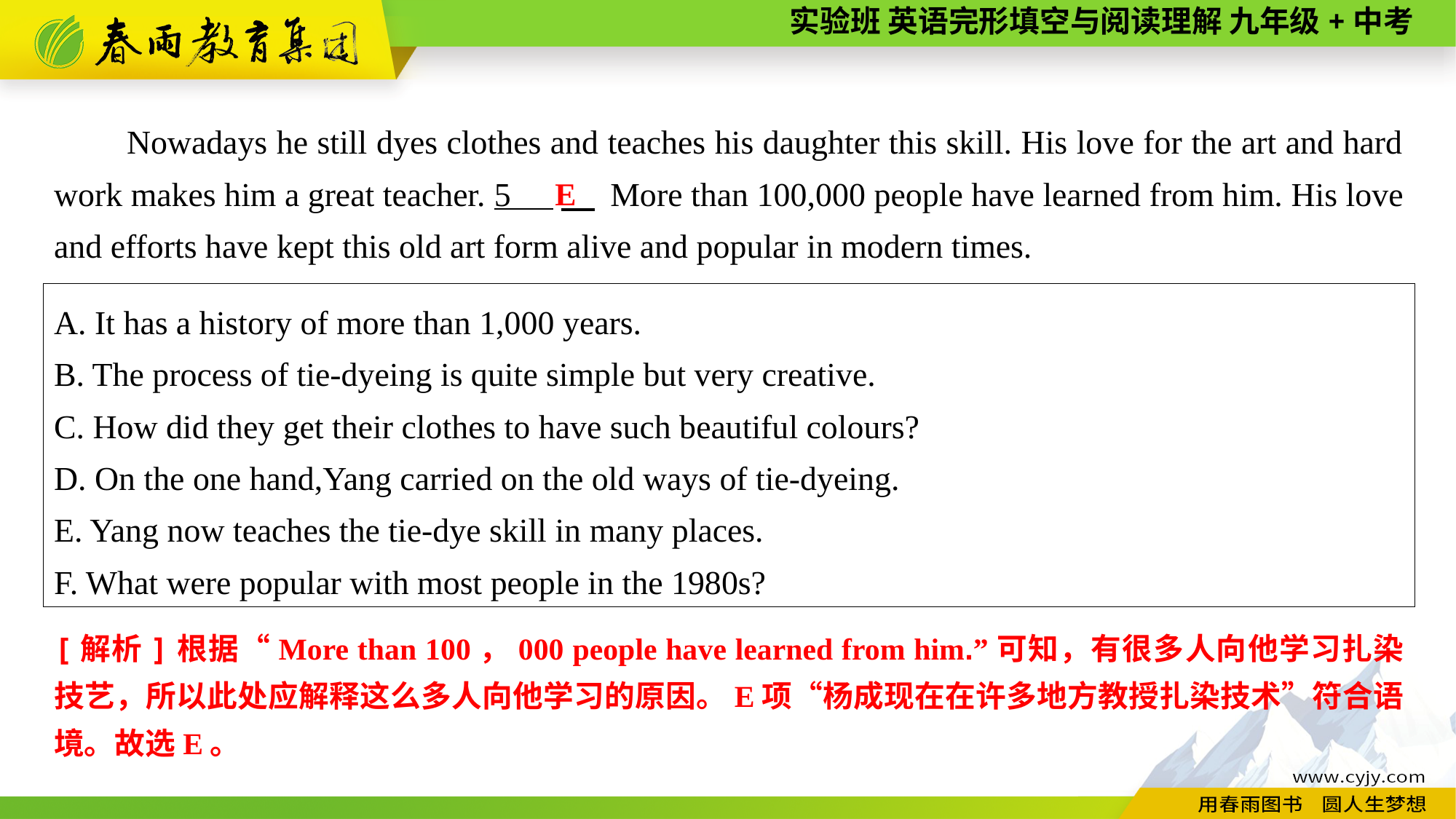

Nowadays he still dyes clothes and teaches his daughter this skill. His love for the art and hard work makes him a great teacher. 5     　 More than 100,000 people have learned from him. His love and efforts have kept this old art form alive and popular in modern times.
E
A. It has a history of more than 1,000 years.
B. The process of tie-dyeing is quite simple but very creative.
C. How did they get their clothes to have such beautiful colours?
D. On the one hand,Yang carried on the old ways of tie-dyeing.
E. Yang now teaches the tie-dye skill in many places.
F. What were popular with most people in the 1980s?
[解析]根据“More than 100，000 people have learned from him.”可知，有很多人向他学习扎染技艺，所以此处应解释这么多人向他学习的原因。E项“杨成现在在许多地方教授扎染技术”符合语境。故选E。